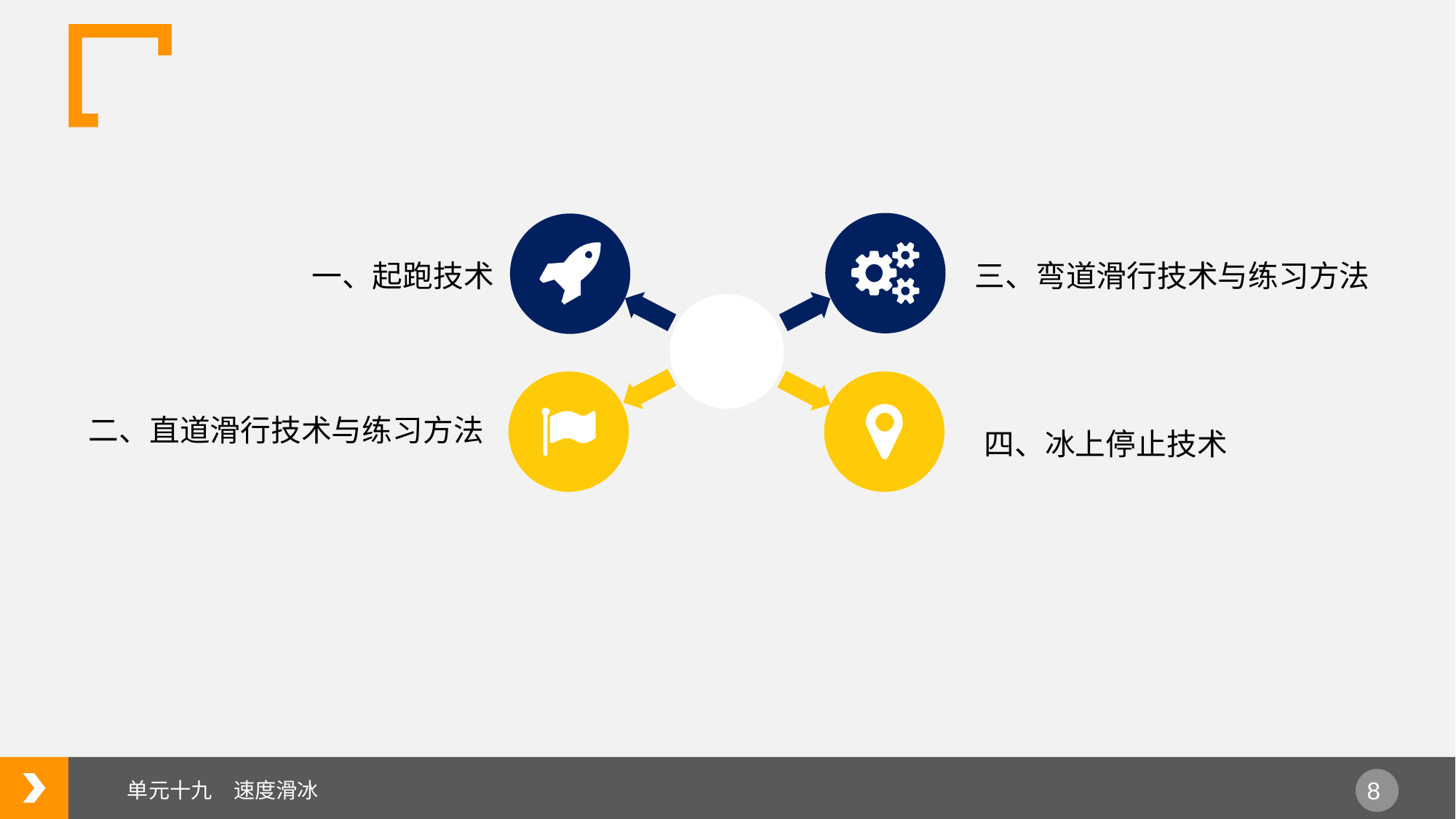

一、起跑技术
三、弯道滑行技术与练习方法

二、直道滑行技术与练习方法
四、冰上停止技术
单元十九　速度滑冰